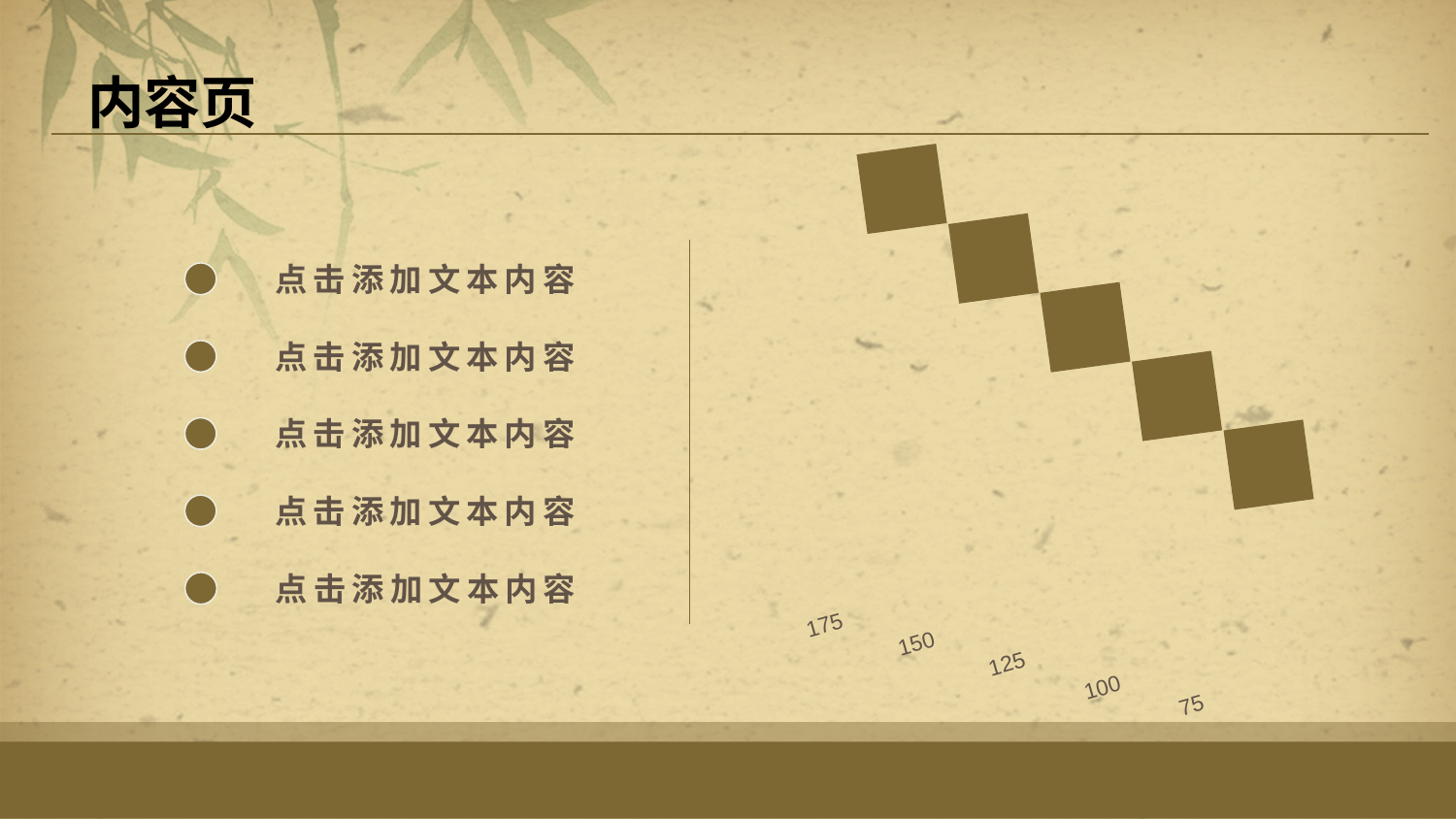

# 内容页

点击添加文本内容

点击添加文本内容

点击添加文本内容

点击添加文本内容

点击添加文本内容

175
150
125
100
75